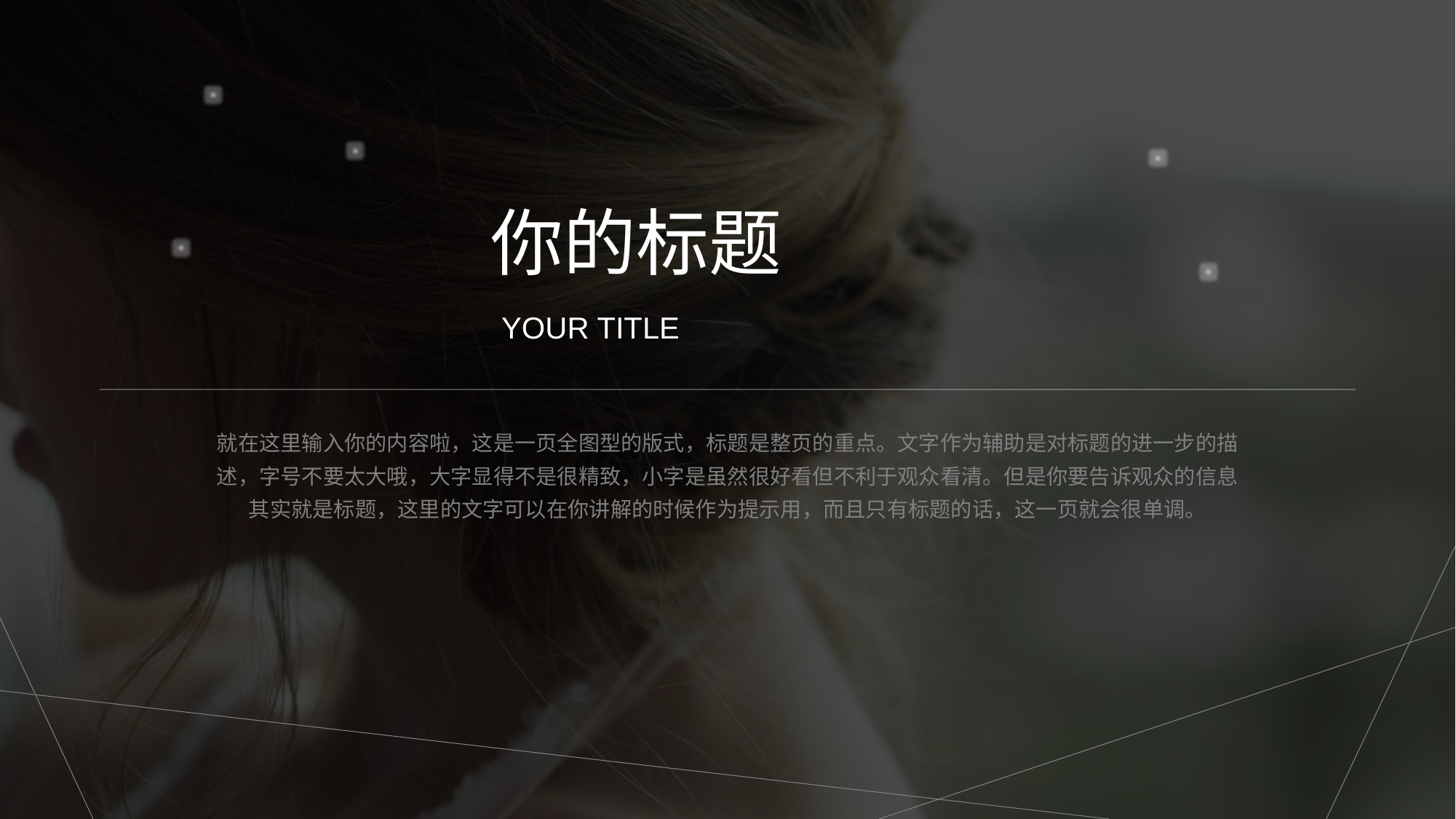

你的标题

YOUR TITLE

就在这里输入你的内容啦，这是一页全图型的版式，标题是整页的重点。文字作为辅助是对标题的进一步的描
述，字号不要太大哦，大字显得不是很精致，小字是虽然很好看但不利于观众看清。但是你要告诉观众的信息
其实就是标题，这里的文字可以在你讲解的时候作为提示用，而且只有标题的话，这一页就会很单调。